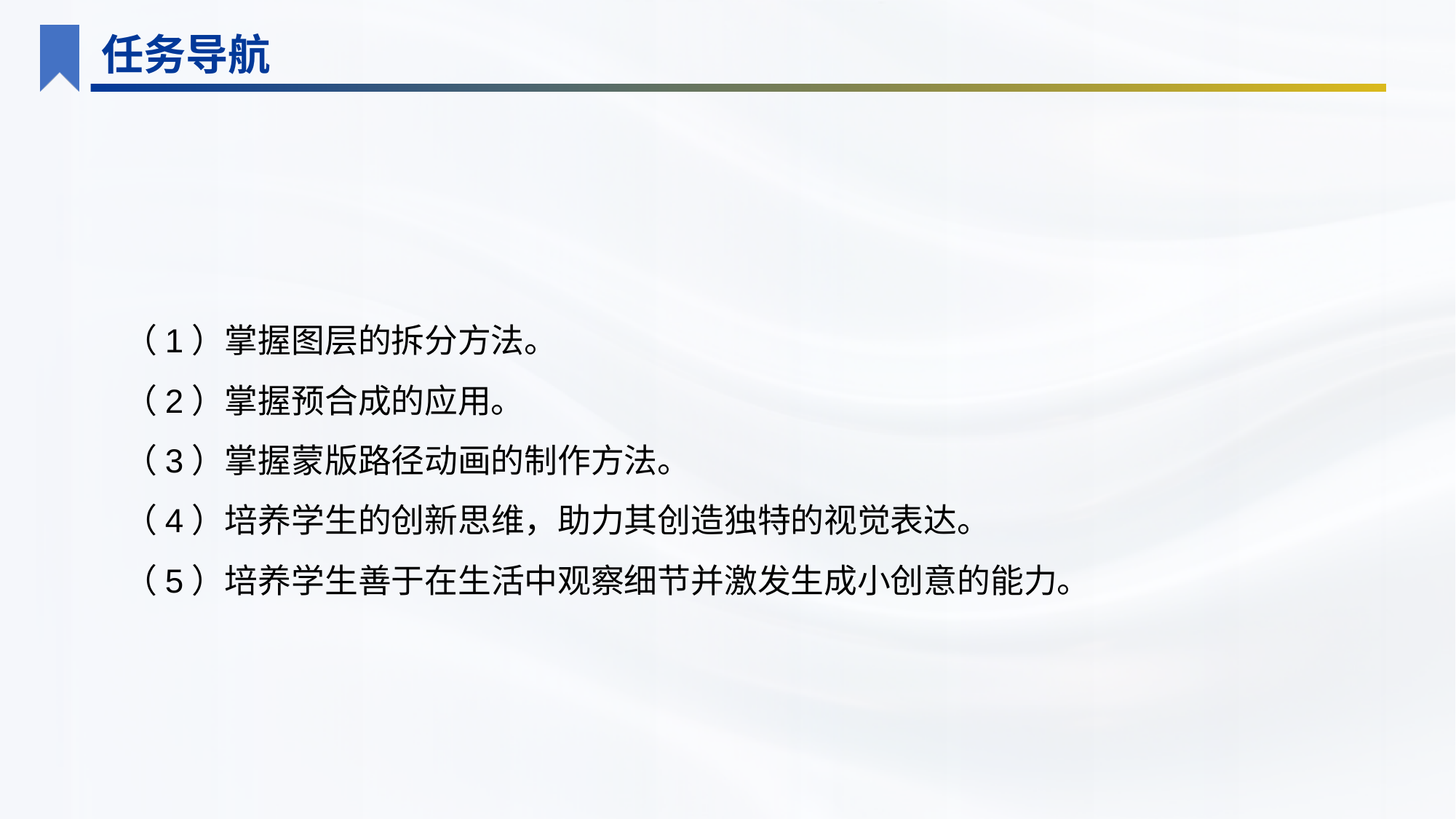

任务导航
（1）掌握图层的拆分方法。
（2）掌握预合成的应用。
（3）掌握蒙版路径动画的制作方法。
（4）培养学生的创新思维，助力其创造独特的视觉表达。
（5）培养学生善于在生活中观察细节并激发生成小创意的能力。